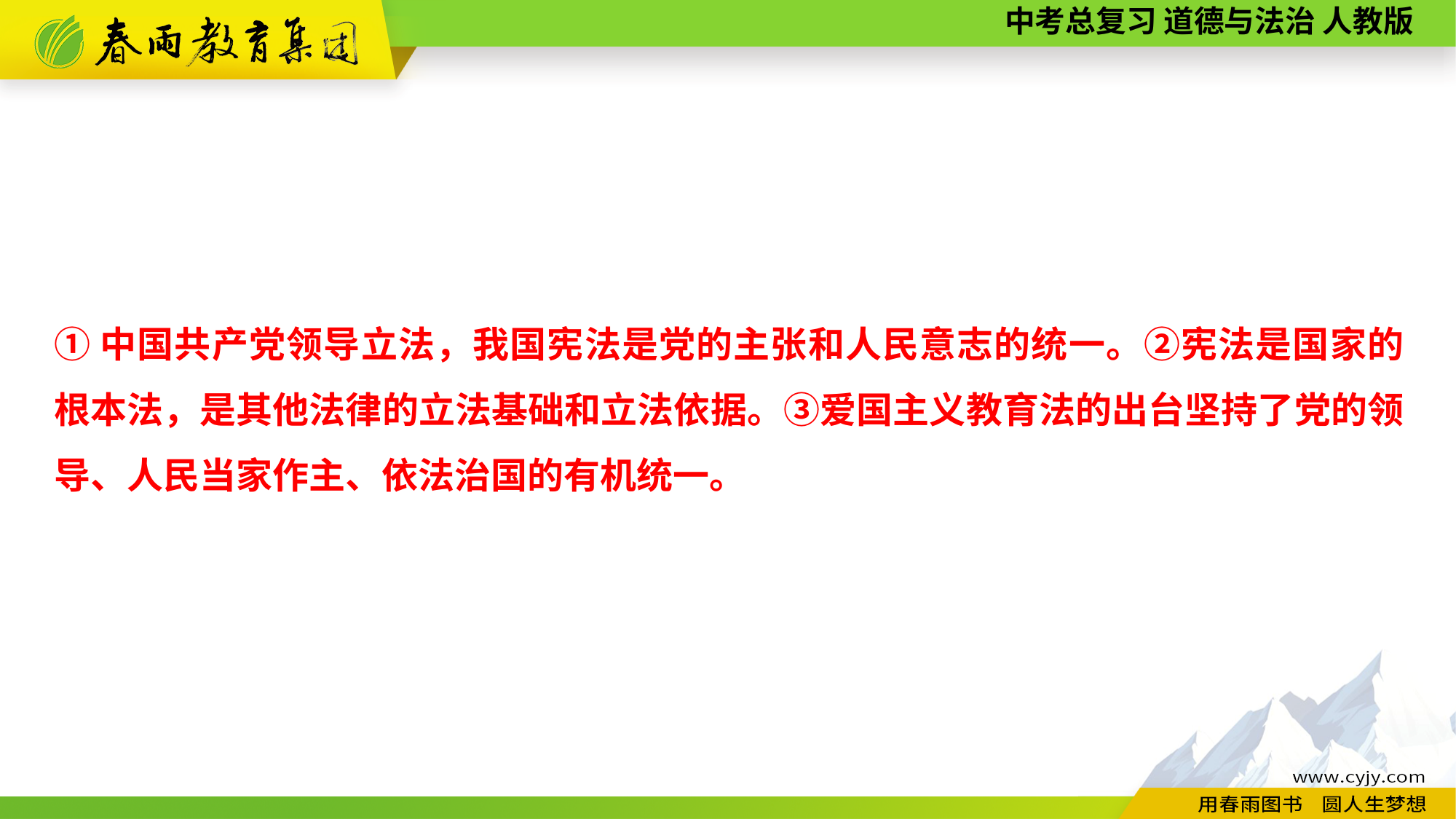

①中国共产党领导立法，我国宪法是党的主张和人民意志的统一。②宪法是国家的根本法，是其他法律的立法基础和立法依据。③爱国主义教育法的出台坚持了党的领导、人民当家作主、依法治国的有机统一。